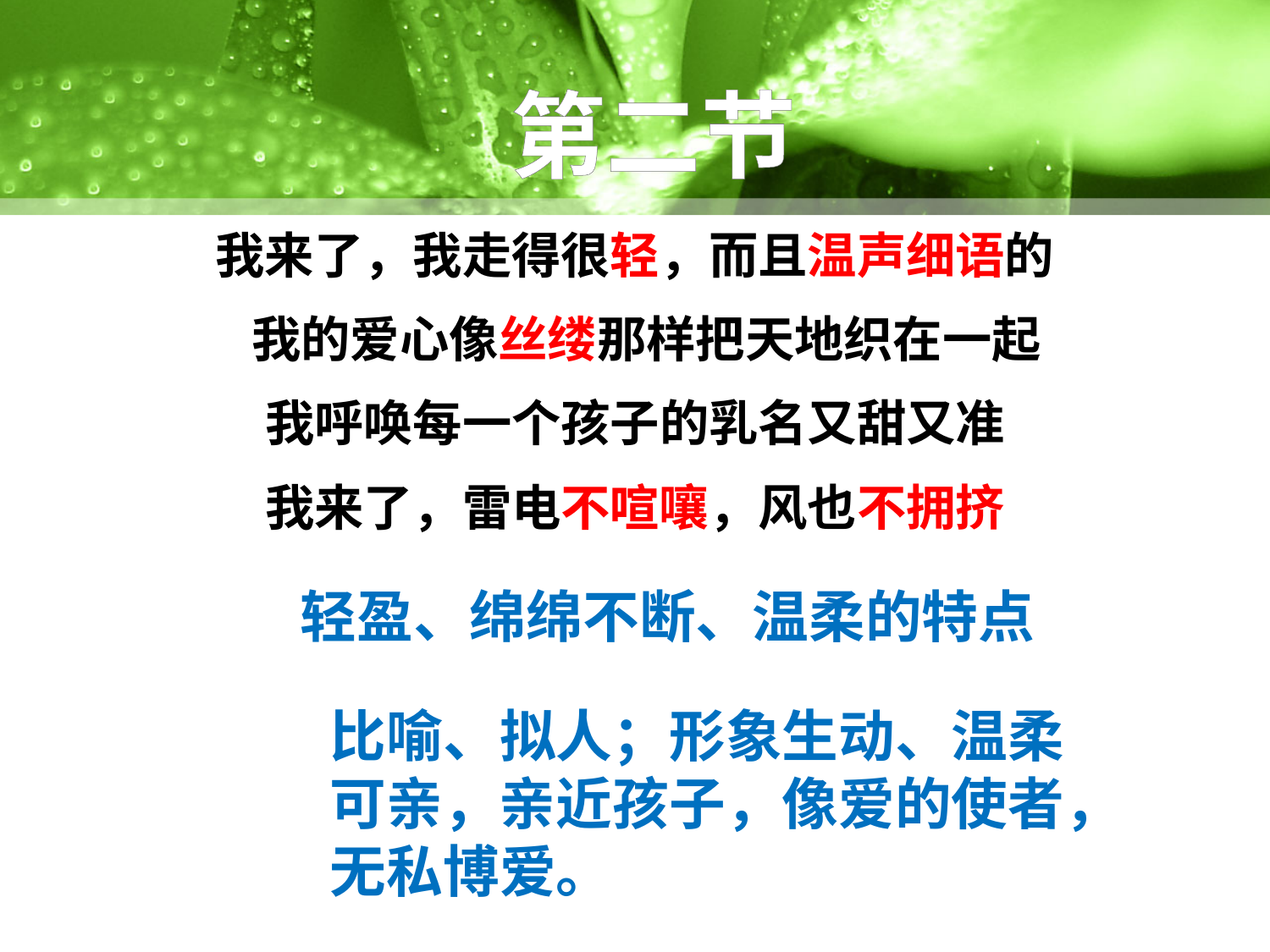

第二节
我来了，我走得很轻，而且温声细语的
 我的爱心像丝缕那样把天地织在一起
我呼唤每一个孩子的乳名又甜又准
我来了，雷电不喧嚷，风也不拥挤

轻盈、绵绵不断、温柔的特点
比喻、拟人；形象生动、温柔可亲，亲近孩子，像爱的使者，无私博爱。